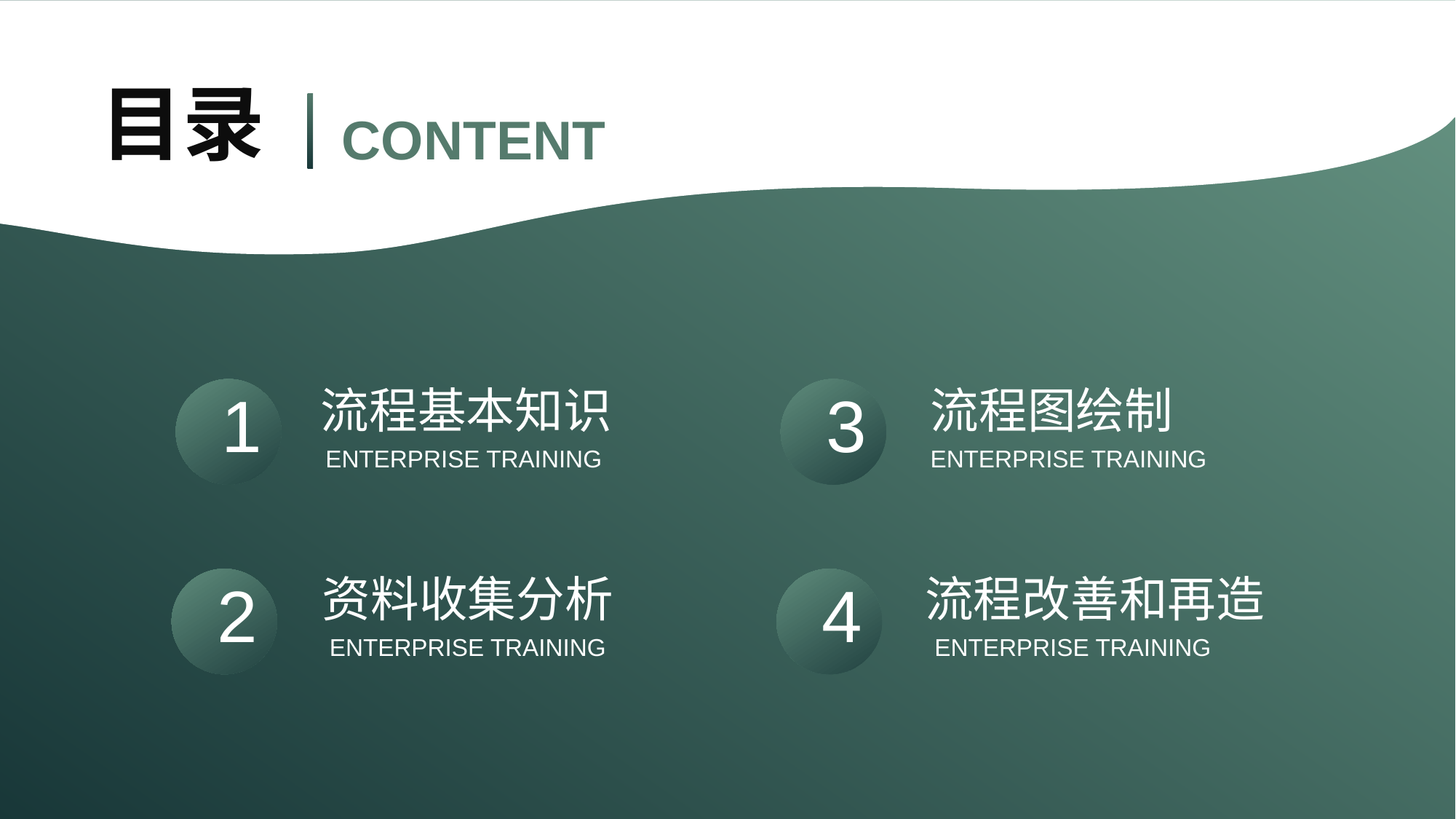

目录

CONTENT
1

流程基本知识
3

流程图绘制
ENTERPRISE TRAINING
ENTERPRISE TRAINING
资料收集分析
流程改善和再造
2

4

ENTERPRISE TRAINING
ENTERPRISE TRAINING